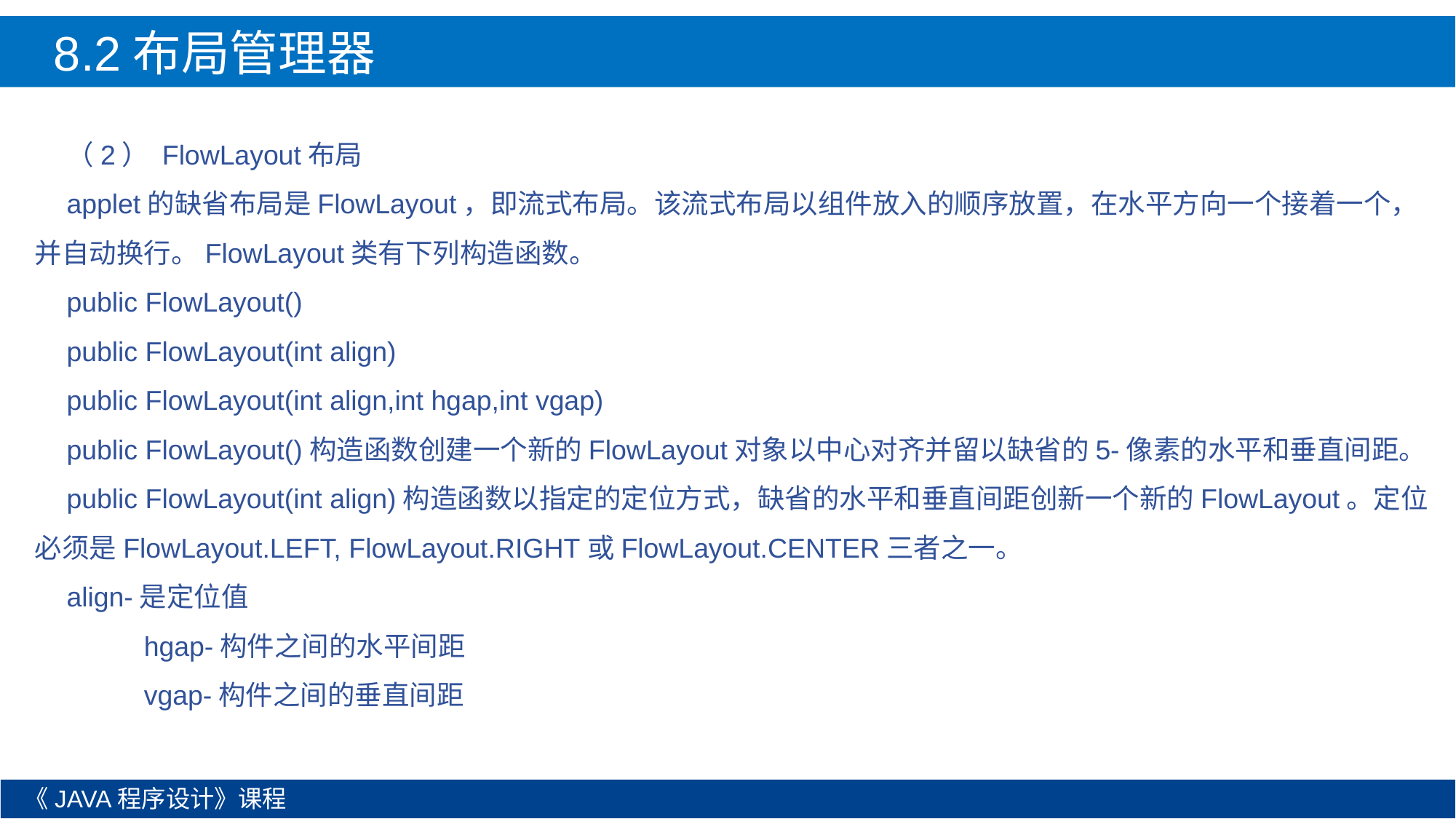

8.2布局管理器
（2） FlowLayout布局
applet的缺省布局是FlowLayout，即流式布局。该流式布局以组件放入的顺序放置，在水平方向一个接着一个，并自动换行。FlowLayout类有下列构造函数。
public FlowLayout()
public FlowLayout(int align)
public FlowLayout(int align,int hgap,int vgap)
public FlowLayout()构造函数创建一个新的FlowLayout对象以中心对齐并留以缺省的5-像素的水平和垂直间距。
public FlowLayout(int align)构造函数以指定的定位方式，缺省的水平和垂直间距创新一个新的FlowLayout。定位必须是FlowLayout.LEFT, FlowLayout.RIGHT或FlowLayout.CENTER三者之一。
align-是定位值
	hgap-构件之间的水平间距
	vgap-构件之间的垂直间距

《JAVA程序设计》课程